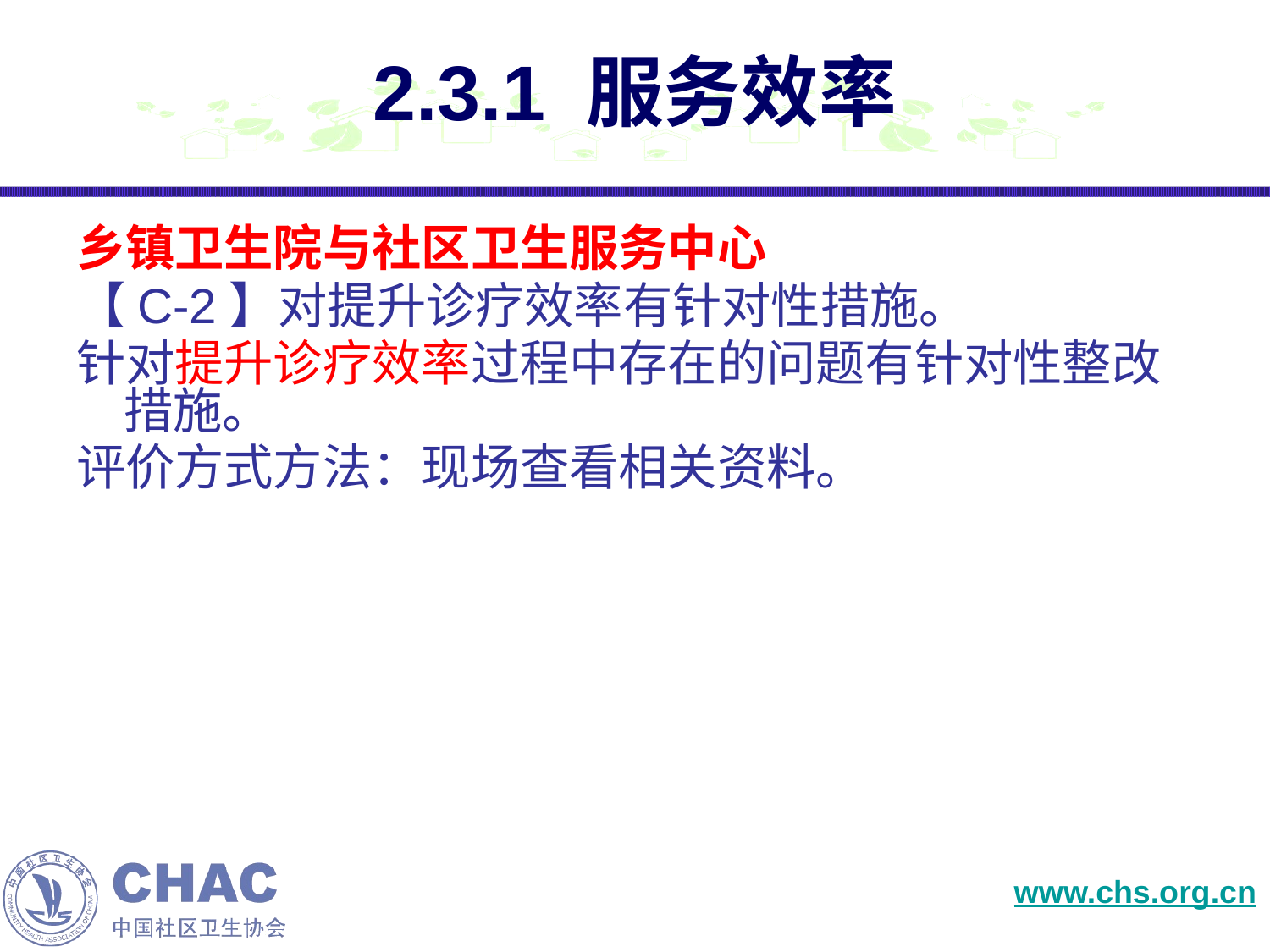

2.3.1 服务效率
乡镇卫生院与社区卫生服务中心
【C-2】对提升诊疗效率有针对性措施。
针对提升诊疗效率过程中存在的问题有针对性整改措施。
评价方式方法：现场查看相关资料。